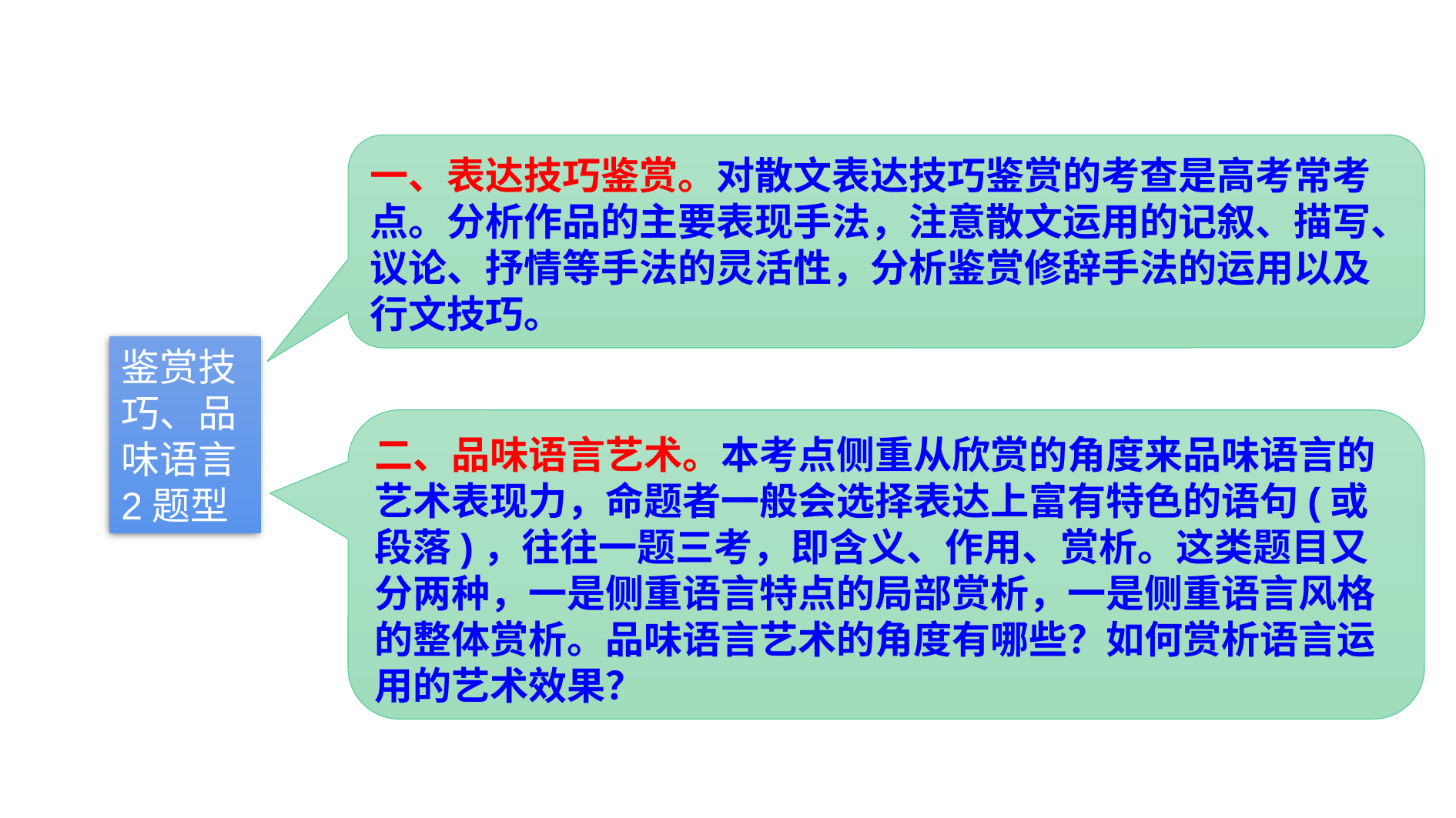

一、表达技巧鉴赏。对散文表达技巧鉴赏的考查是高考常考点。分析作品的主要表现手法，注意散文运用的记叙、描写、议论、抒情等手法的灵活性，分析鉴赏修辞手法的运用以及行文技巧。
鉴赏技巧、品味语言2题型
二、品味语言艺术。本考点侧重从欣赏的角度来品味语言的艺术表现力，命题者一般会选择表达上富有特色的语句(或段落)，往往一题三考，即含义、作用、赏析。这类题目又分两种，一是侧重语言特点的局部赏析，一是侧重语言风格的整体赏析。品味语言艺术的角度有哪些？如何赏析语言运用的艺术效果？